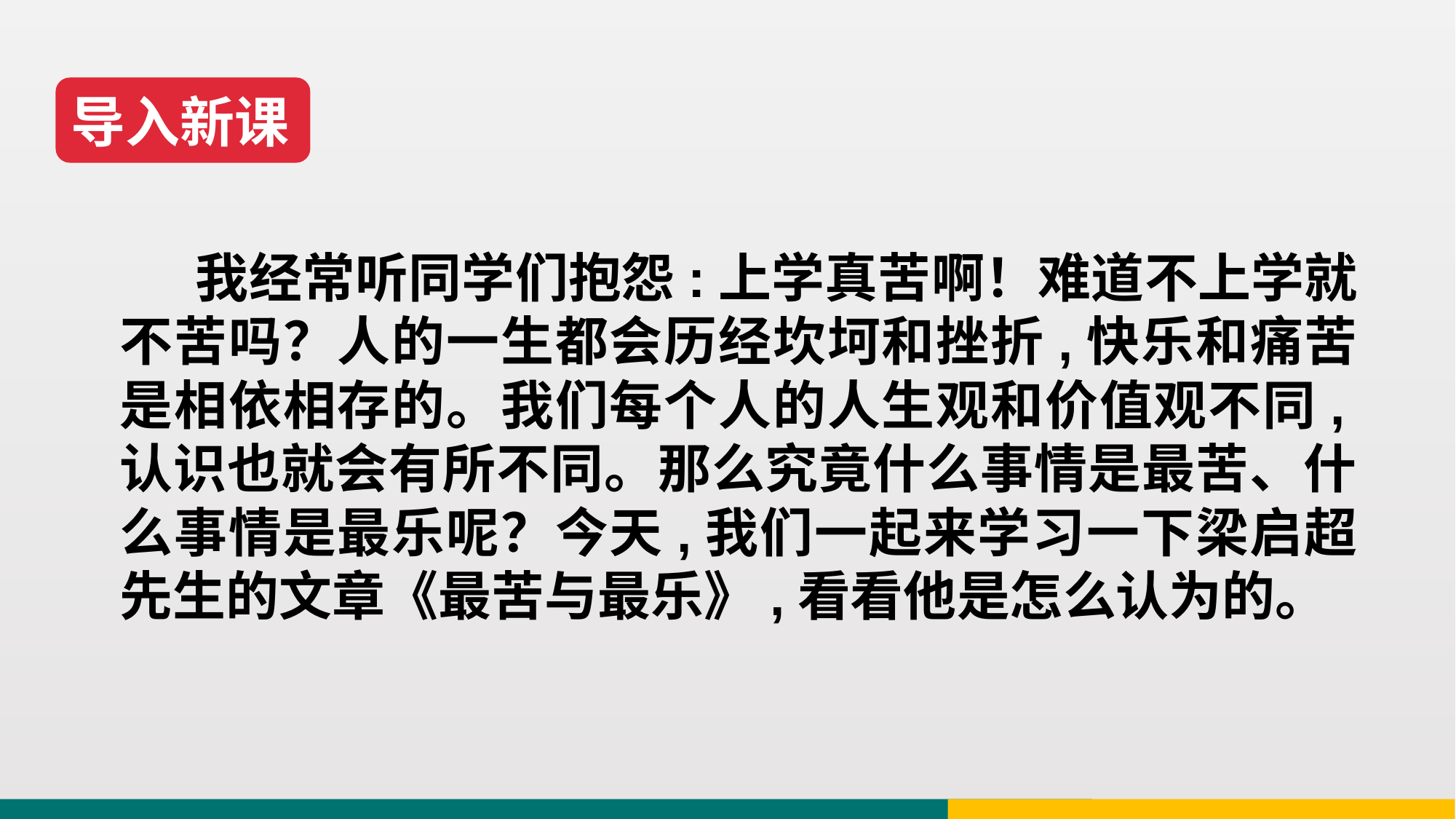

导入新课
        我经常听同学们抱怨:上学真苦啊！难道不上学就不苦吗？人的一生都会历经坎坷和挫折,快乐和痛苦是相依相存的。我们每个人的人生观和价值观不同,认识也就会有所不同。那么究竟什么事情是最苦、什么事情是最乐呢？今天,我们一起来学习一下梁启超先生的文章《最苦与最乐》,看看他是怎么认为的。